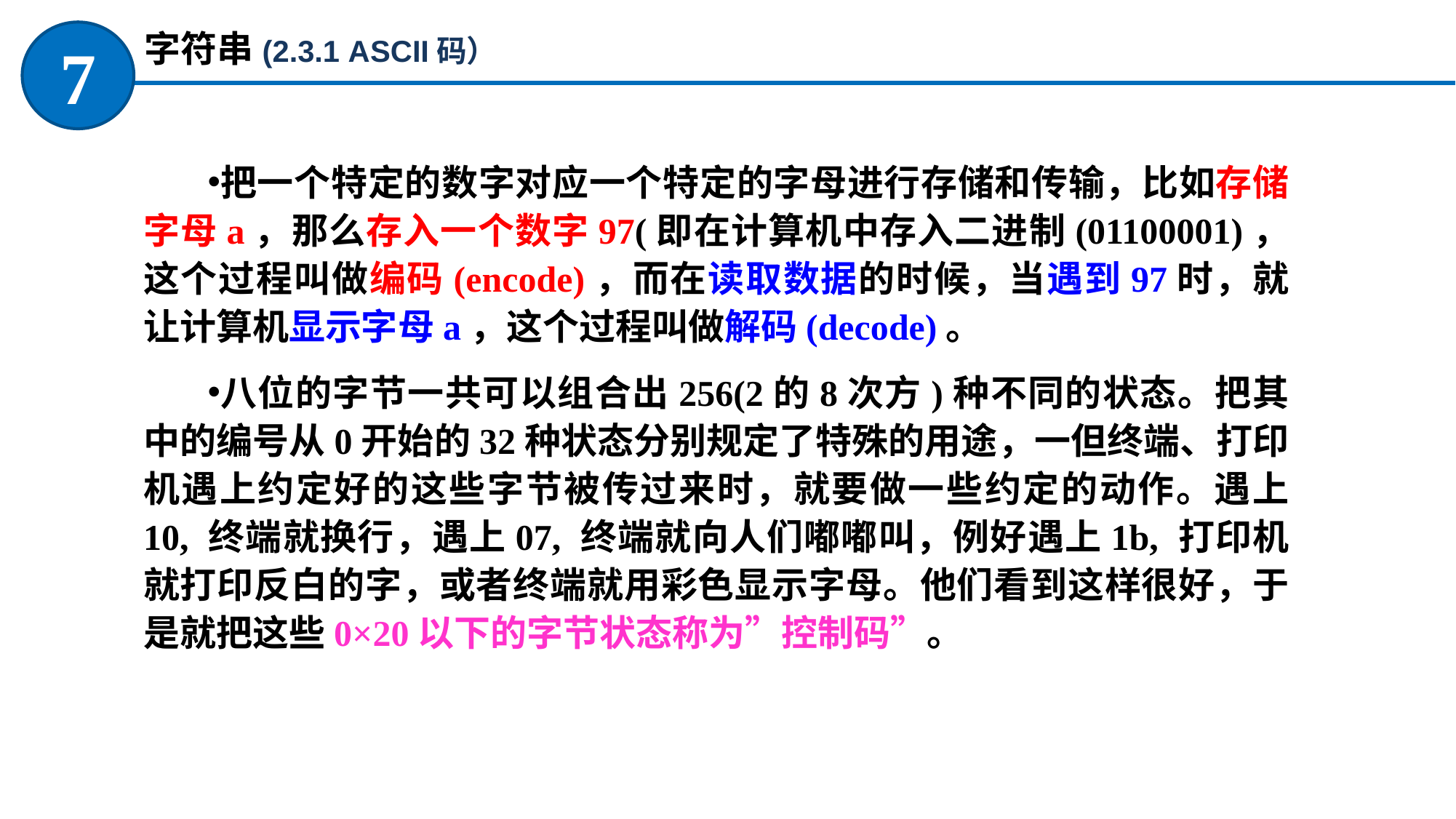

字符串(2.3.1 ASCII码）
7
把一个特定的数字对应一个特定的字母进行存储和传输，比如存储字母a，那么存入一个数字97(即在计算机中存入二进制(01100001)，这个过程叫做编码(encode)，而在读取数据的时候，当遇到97时，就让计算机显示字母a，这个过程叫做解码(decode)。
八位的字节一共可以组合出256(2的8次方)种不同的状态。把其中的编号从0开始的32种状态分别规定了特殊的用途，一但终端、打印机遇上约定好的这些字节被传过来时，就要做一些约定的动作。遇上 10, 终端就换行，遇上07, 终端就向人们嘟嘟叫，例好遇上1b, 打印机就打印反白的字，或者终端就用彩色显示字母。他们看到这样很好，于是就把这些0×20以下的字节状态称为”控制码”。